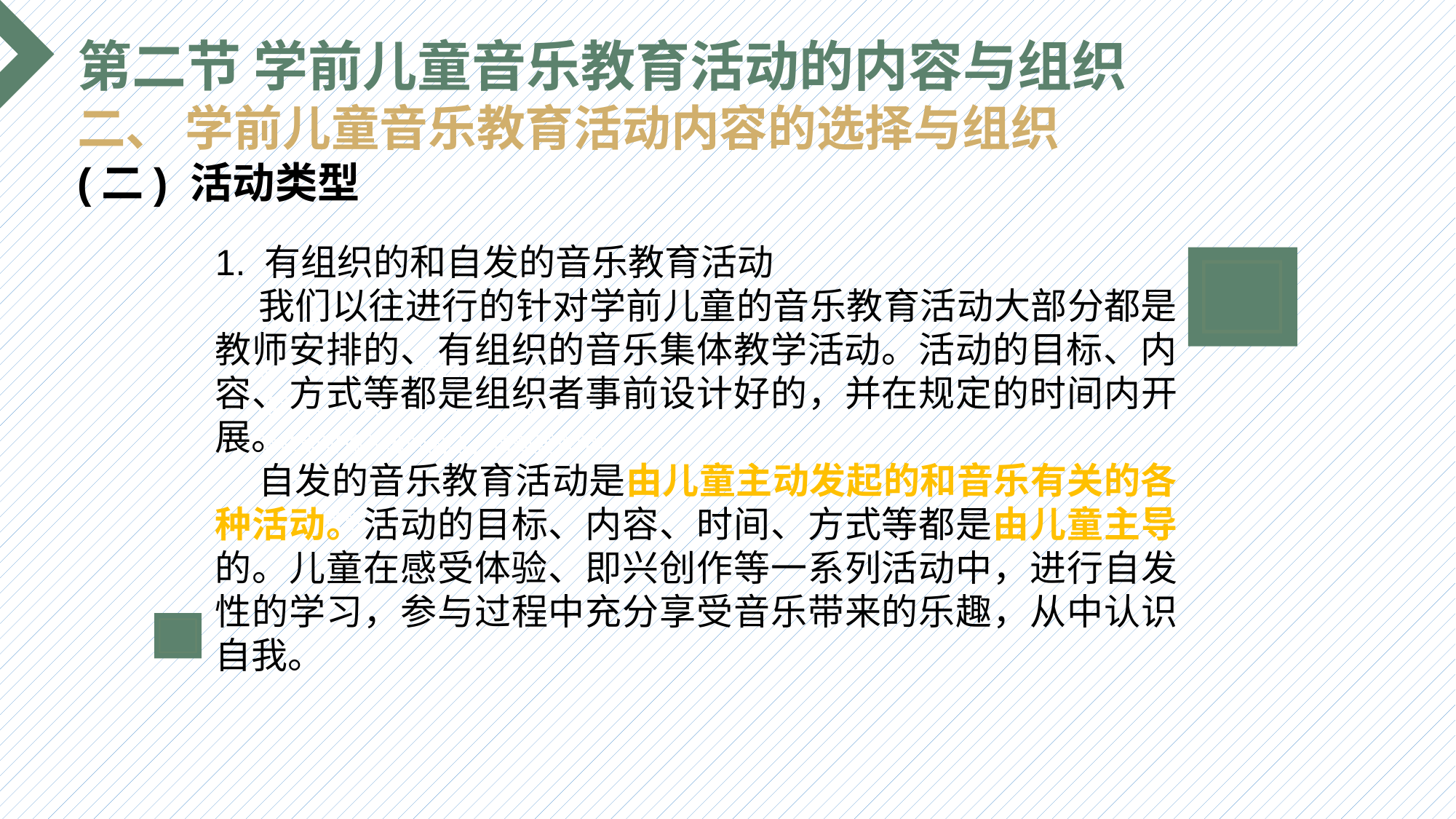

第二节 学前儿童音乐教育活动的内容与组织
二、 学前儿童音乐教育活动内容的选择与组织
(二) 活动类型

1. 有组织的和自发的音乐教育活动
    我们以往进行的针对学前儿童的音乐教育活动大部分都是教师安排的、有组织的音乐集体教学活动。活动的目标、内容、方式等都是组织者事前设计好的，并在规定的时间内开展。
    自发的音乐教育活动是由儿童主动发起的和音乐有关的各种活动。活动的目标、内容、时间、方式等都是由儿童主导的。儿童在感受体验、即兴创作等一系列活动中，进行自发性的学习，参与过程中充分享受音乐带来的乐趣，从中认识自我。

选题背景
输入您的内容，请简要说明，言简意赅即可输入您的内容，请简要说明，言简意赅即可输入您的内容，请简要说明，言简意赅即可输入您的内容，请简要说明，言简意赅即可